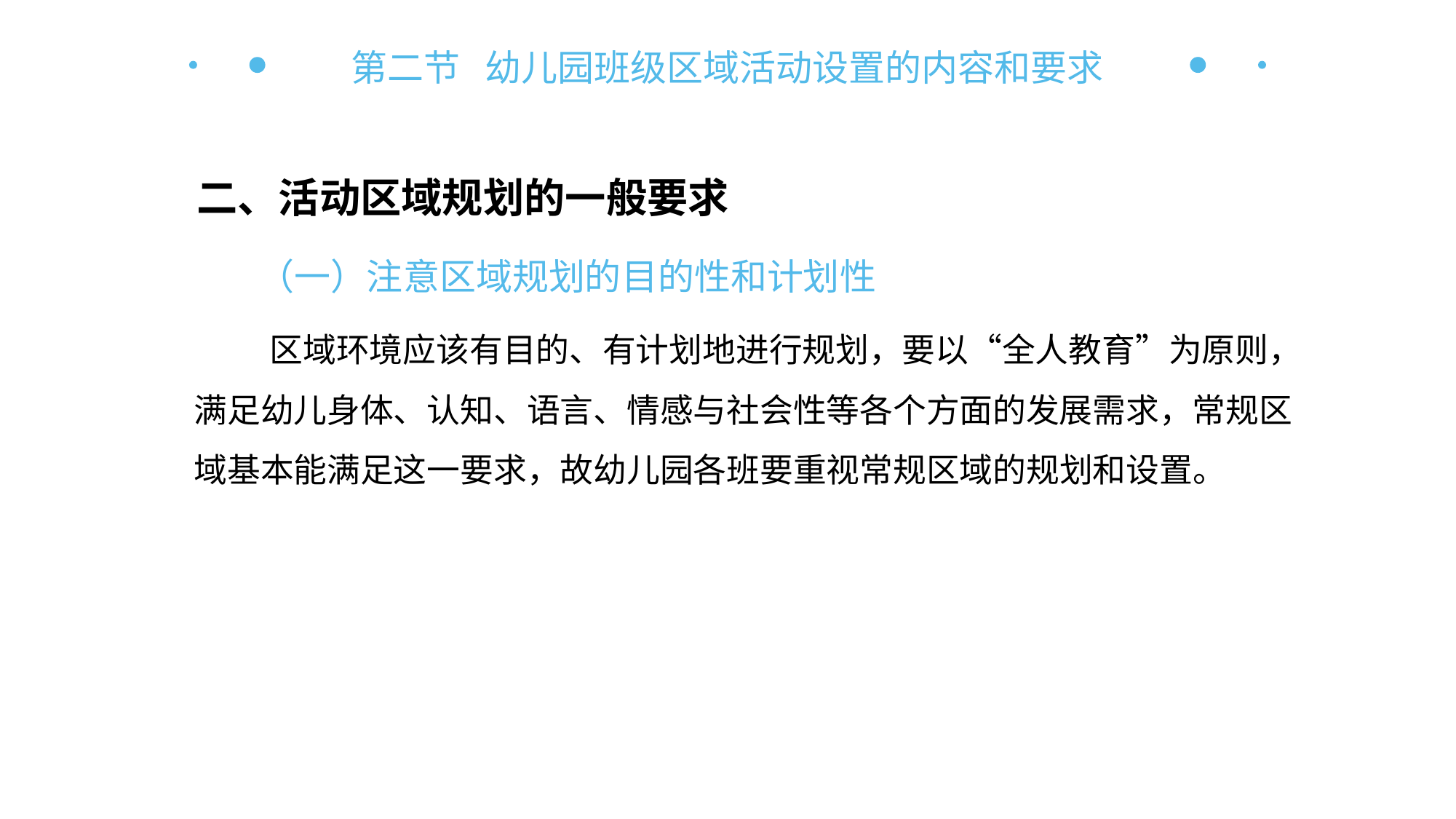

第二节   幼儿园班级区域活动设置的内容和要求

二、活动区域规划的一般要求
（一）注意区域规划的目的性和计划性
区域环境应该有目的、有计划地进行规划，要以“全人教育”为原则，满足幼儿身体、认知、语言、情感与社会性等各个方面的发展需求，常规区域基本能满足这一要求，故幼儿园各班要重视常规区域的规划和设置。